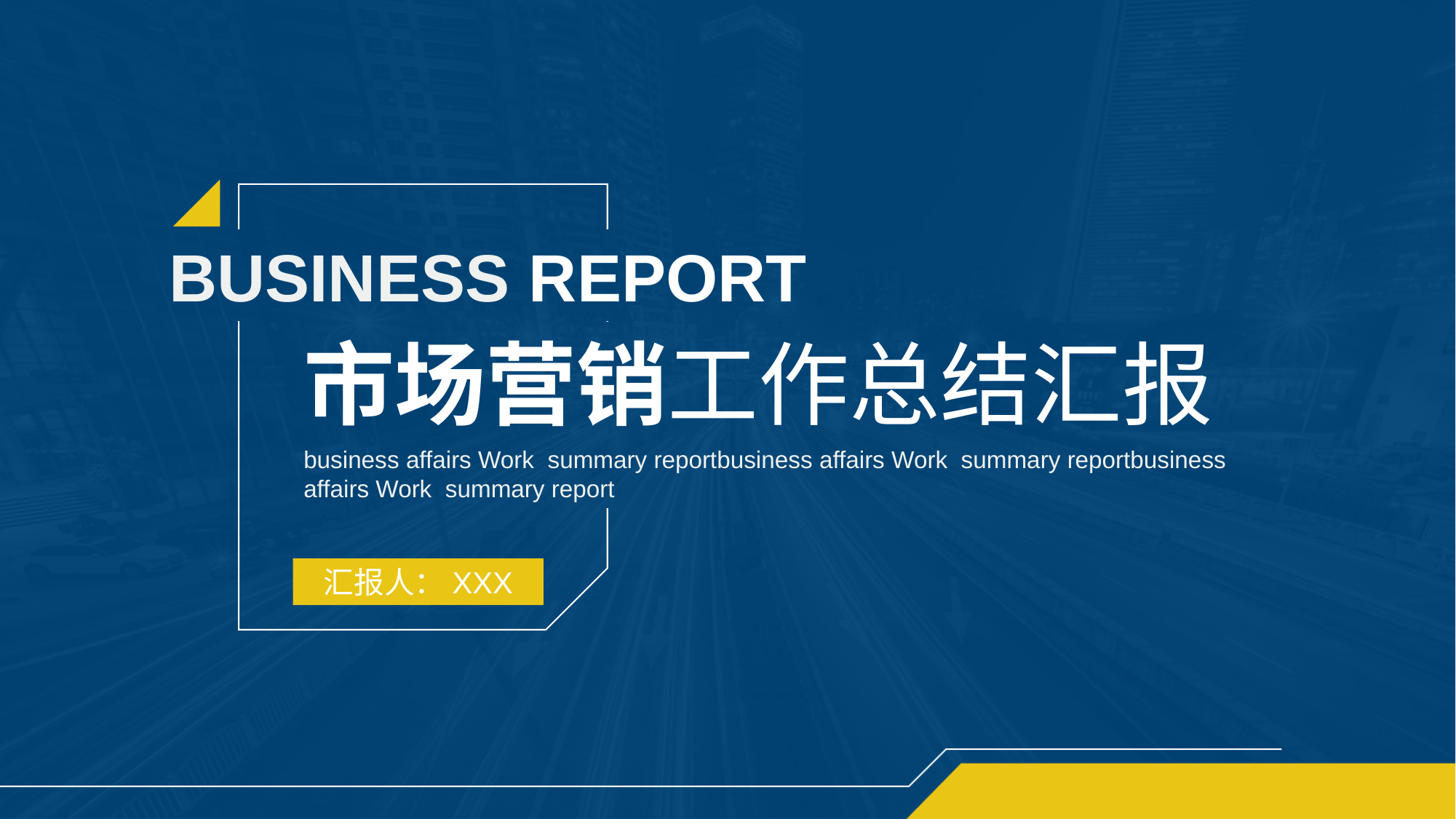

BUSINESS REPORT
市场营销工作总结汇报
business affairs Work  summary reportbusiness affairs Work  summary reportbusiness affairs Work  summary report
汇报人：XXX